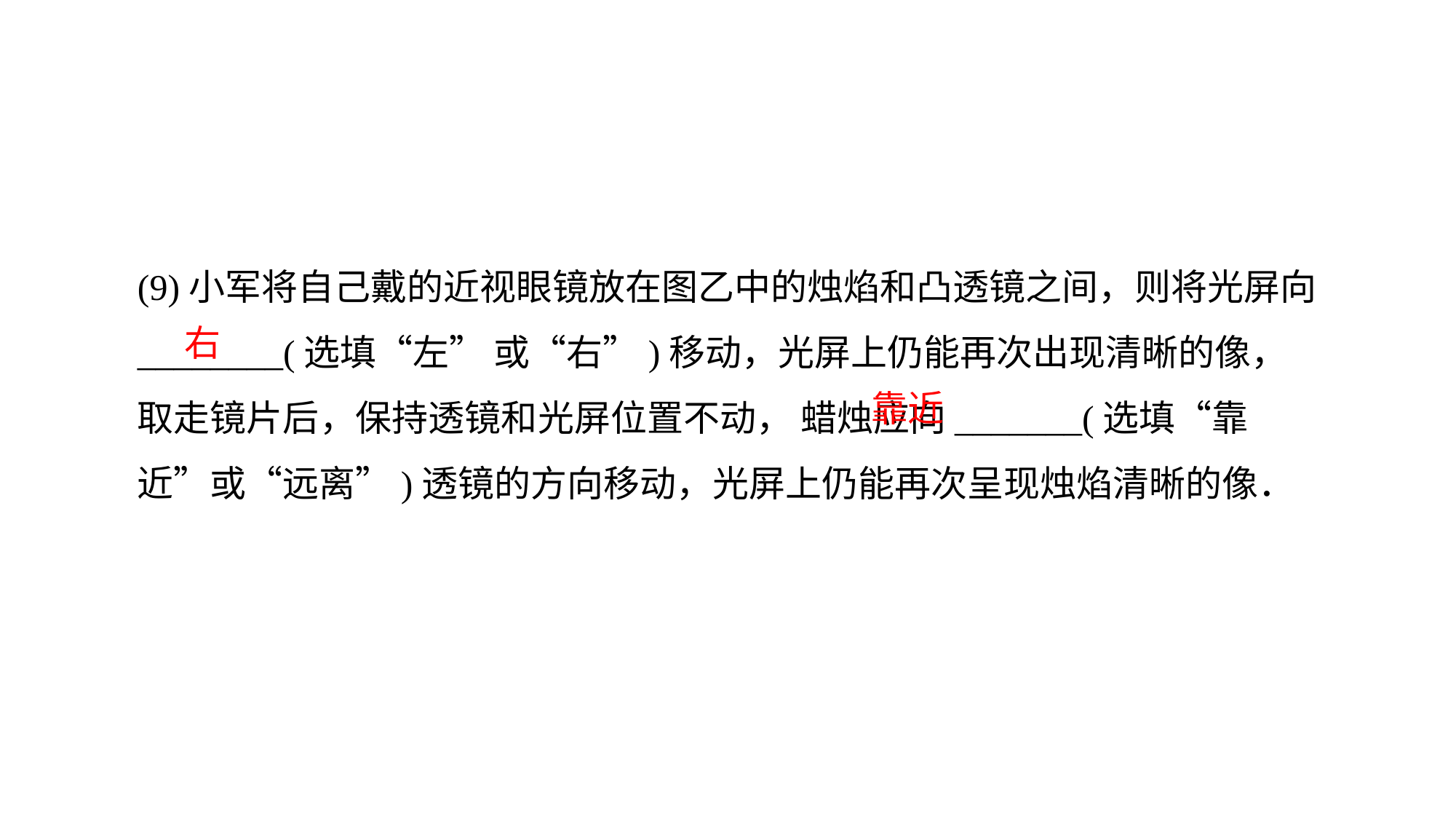

(9)小军将自己戴的近视眼镜放在图乙中的烛焰和凸透镜之间，则将光屏向________(选填“左” 或“右”)移动，光屏上仍能再次出现清晰的像，取走镜片后，保持透镜和光屏位置不动， 蜡烛应向_______(选填“靠近”或“远离”)透镜的方向移动，光屏上仍能再次呈现烛焰清晰的像．
右
靠近